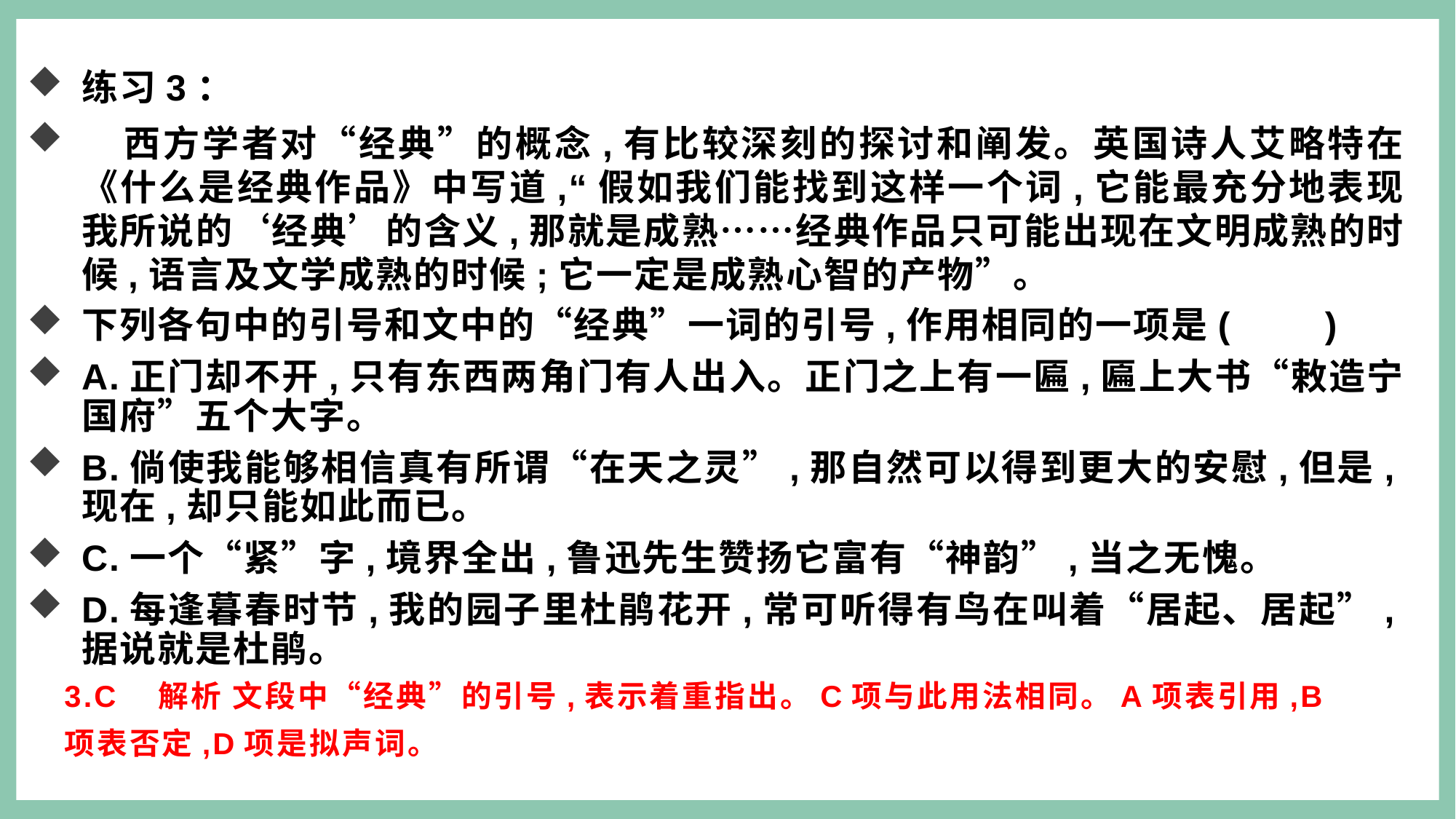

练习3：
   西方学者对“经典”的概念,有比较深刻的探讨和阐发。英国诗人艾略特在《什么是经典作品》中写道,“假如我们能找到这样一个词,它能最充分地表现我所说的‘经典’的含义,那就是成熟……经典作品只可能出现在文明成熟的时候,语言及文学成熟的时候;它一定是成熟心智的产物”。
下列各句中的引号和文中的“经典”一词的引号,作用相同的一项是(　　)
A.正门却不开,只有东西两角门有人出入。正门之上有一匾,匾上大书“敕造宁国府”五个大字。
B.倘使我能够相信真有所谓“在天之灵”,那自然可以得到更大的安慰,但是,现在,却只能如此而已。
C.一个“紧”字,境界全出,鲁迅先生赞扬它富有“神韵”,当之无愧。
D.每逢暮春时节,我的园子里杜鹃花开,常可听得有鸟在叫着“居起、居起”,据说就是杜鹃。
1.C　解析 文段中“经典”的引号,表示着重指出。C项与此用法相同。A项表引用,B项表否定,D项是拟声词。
3.C　解析 文段中“经典”的引号,表示着重指出。C项与此用法相同。A项表引用,B项表否定,D项是拟声词。